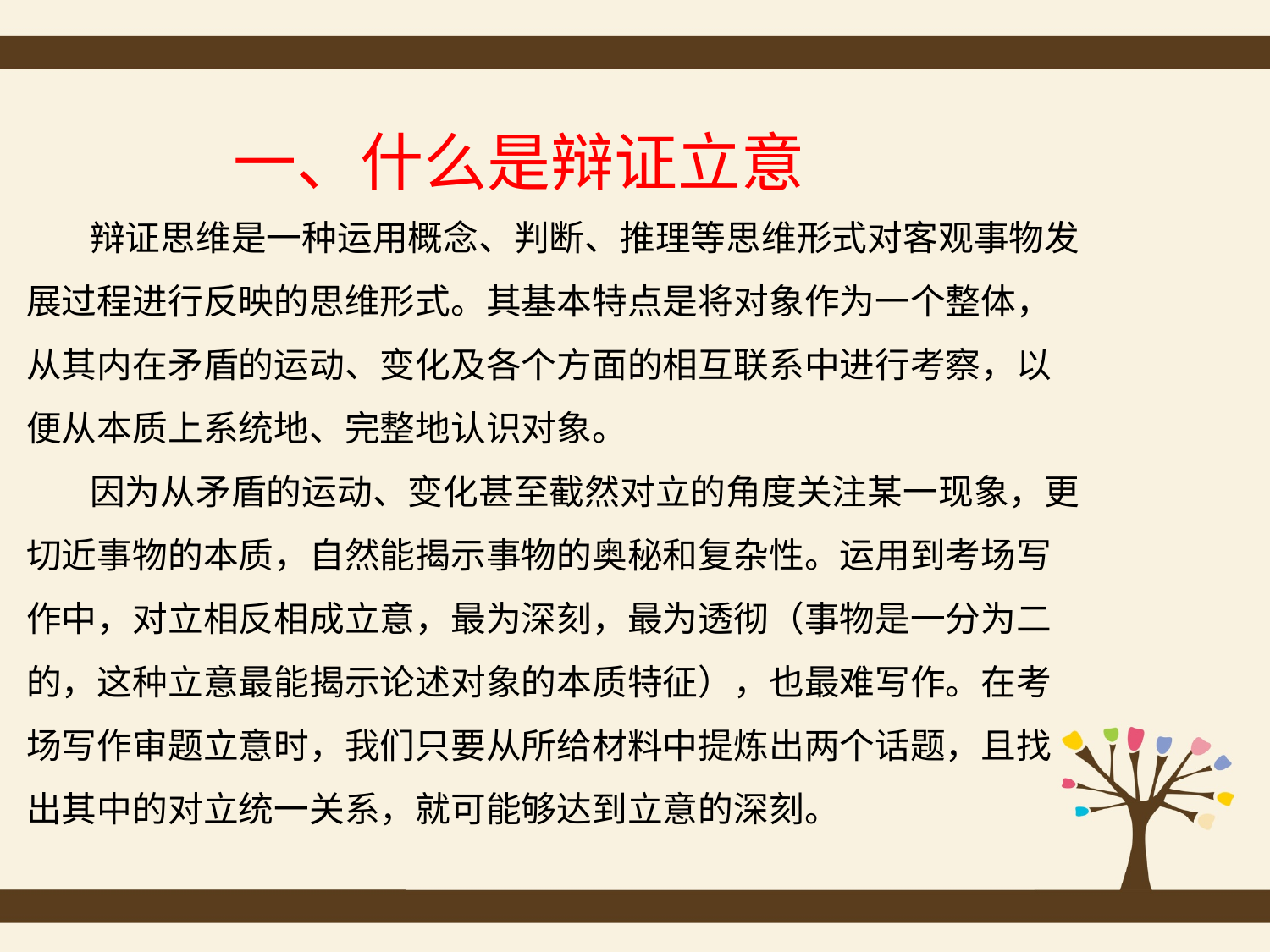

一、什么是辩证立意
       辩证思维是一种运用概念、判断、推理等思维形式对客观事物发展过程进行反映的思维形式。其基本特点是将对象作为一个整体，从其内在矛盾的运动、变化及各个方面的相互联系中进行考察，以便从本质上系统地、完整地认识对象。
       因为从矛盾的运动、变化甚至截然对立的角度关注某一现象，更切近事物的本质，自然能揭示事物的奥秘和复杂性。运用到考场写作中，对立相反相成立意，最为深刻，最为透彻（事物是一分为二的，这种立意最能揭示论述对象的本质特征），也最难写作。在考场写作审题立意时，我们只要从所给材料中提炼出两个话题，且找出其中的对立统一关系，就可能够达到立意的深刻。